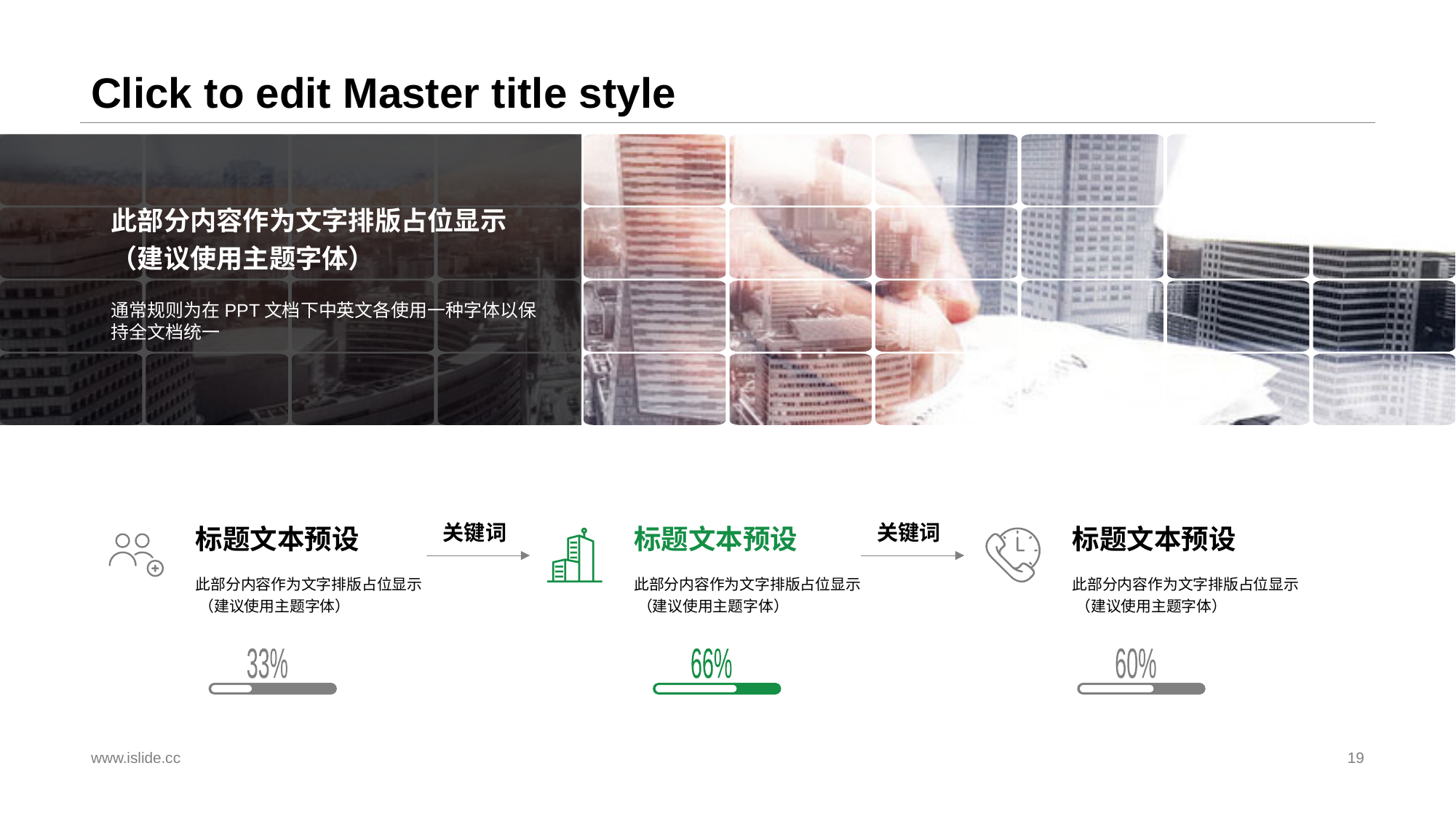

# Click to edit Master title style

此部分内容作为文字排版占位显示（建议使用主题字体）
通常规则为在PPT文档下中英文各使用一种字体以保持全文档统一
关键词
关键词
标题文本预设
标题文本预设
标题文本预设

此部分内容作为文字排版占位显示
 （建议使用主题字体）
此部分内容作为文字排版占位显示
 （建议使用主题字体）
此部分内容作为文字排版占位显示
 （建议使用主题字体）
33%
66%
60%

www.islide.cc
19